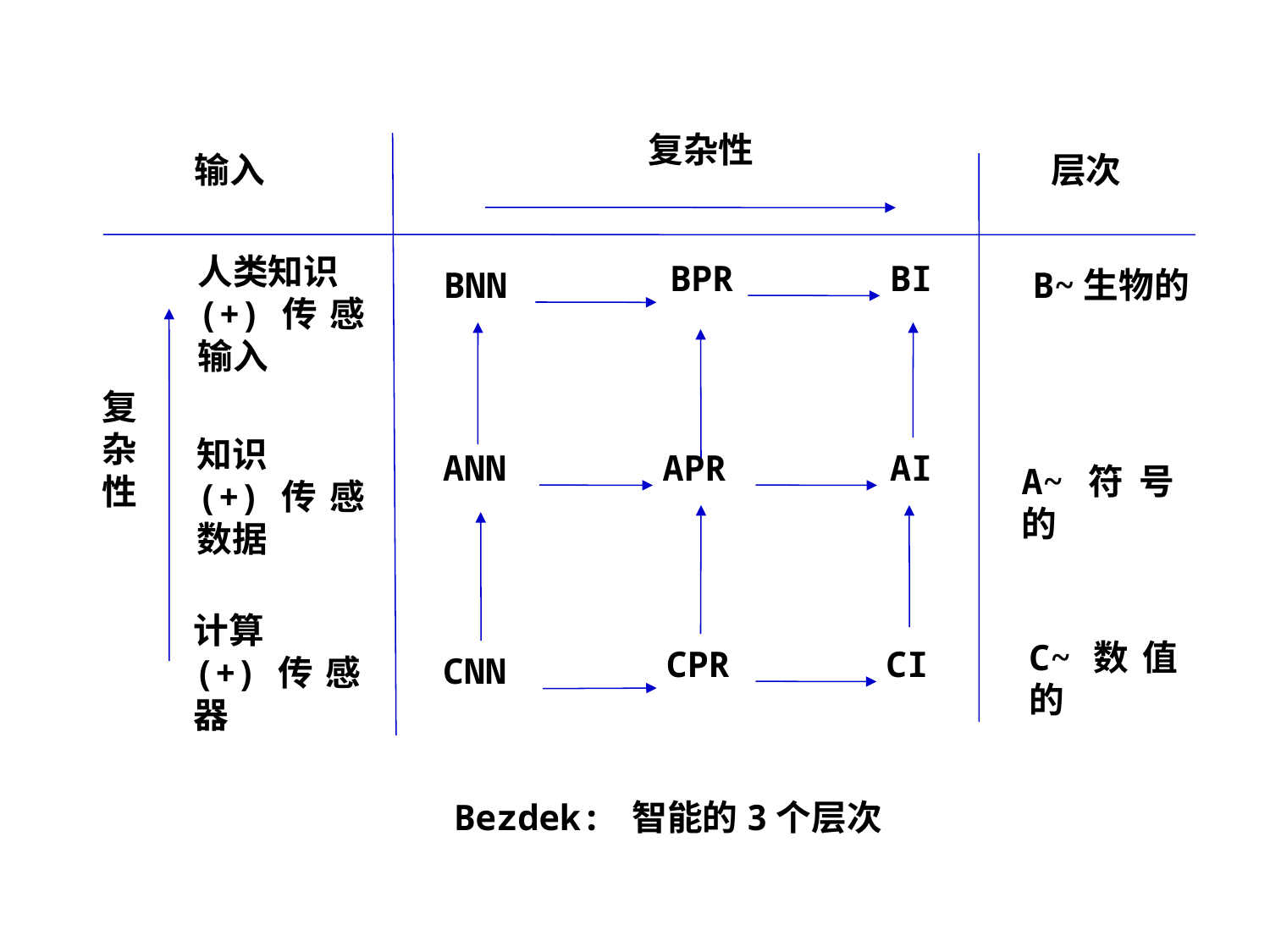

复杂性

输入
层次

人类知识
(+)传感输入
BI
BPR
BNN
B~生物的

复杂性
知识
(+)传感数据
ANN
APR
AI
A~符号的

计算
(+)传感器
C~数值的
CPR
CI
CNN

Bezdek: 智能的3个层次